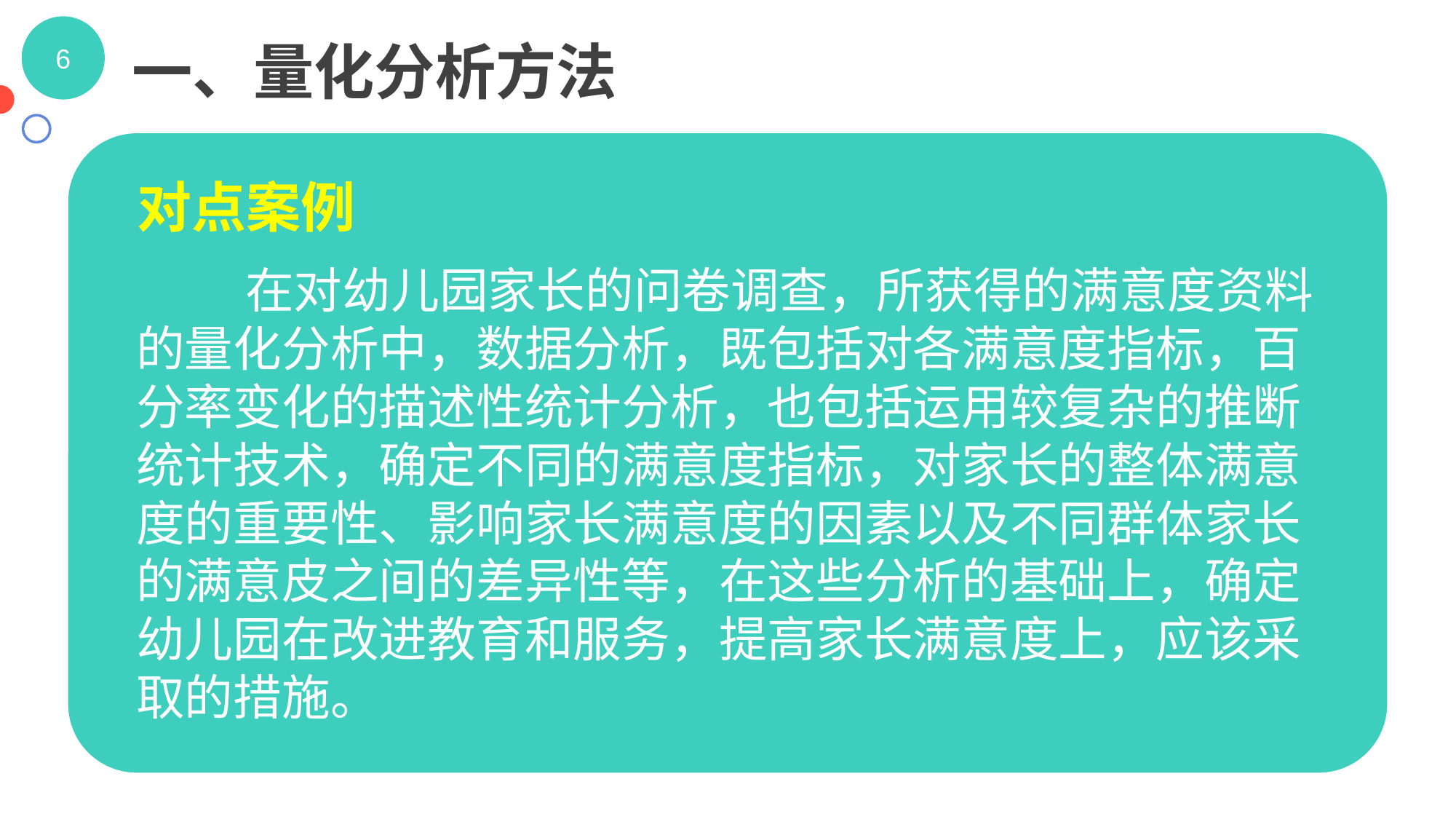

一、量化分析方法

对点案例
	在对幼儿园家长的问卷调查，所获得的满意度资料的量化分析中，数据分析，既包括对各满意度指标，百分率变化的描述性统计分析，也包括运用较复杂的推断 统计技术，确定不同的满意度指标，对家长的整体满意度的重要性、影响家长满意度的因素以及不同群体家长的满意皮之间的差异性等，在这些分析的基础上，确定 幼儿园在改进教育和服务，提高家长满意度上，应该采取的措施。